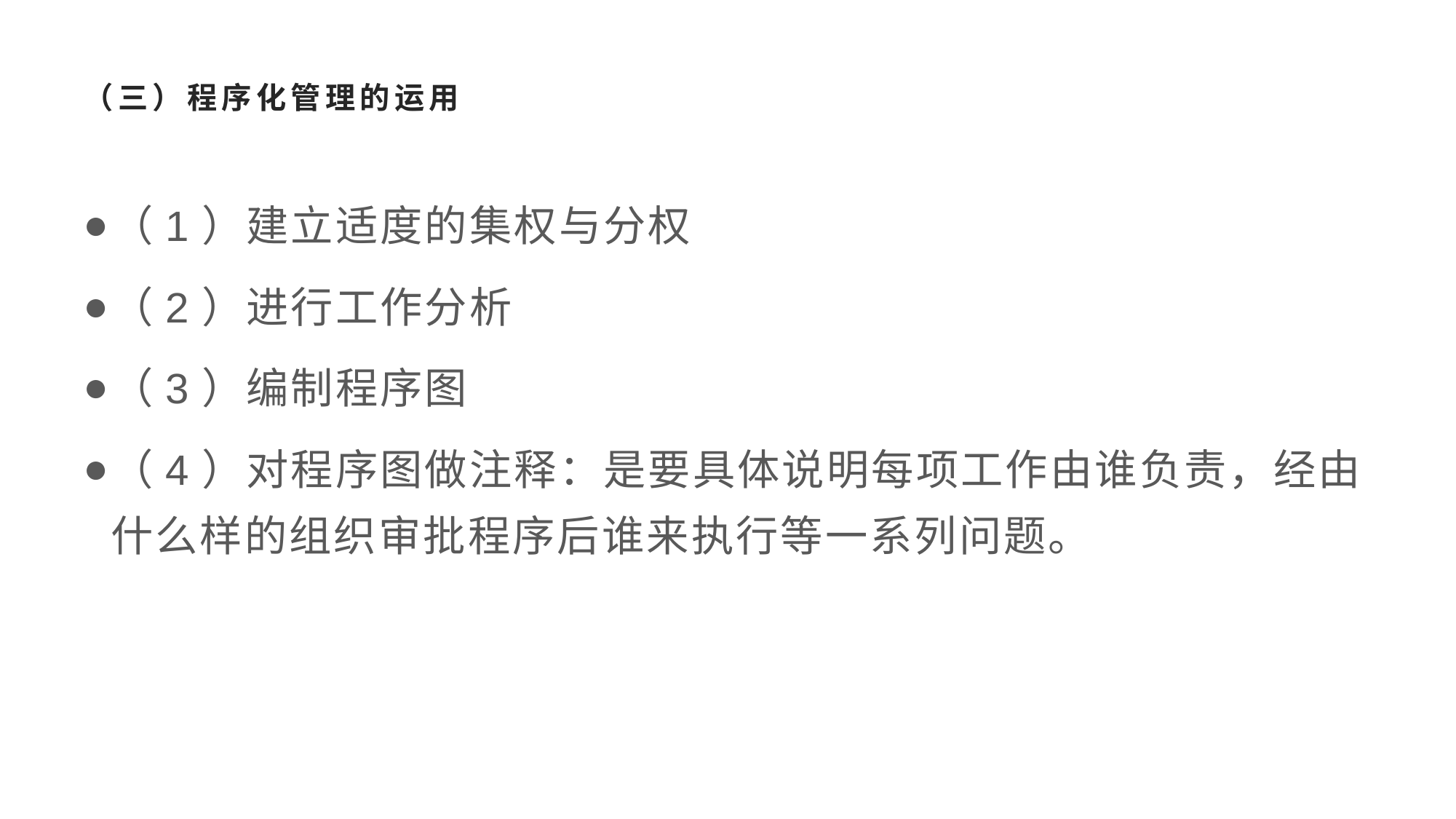

# （三）程序化管理的运用
（1）建立适度的集权与分权
（2）进行工作分析
（3）编制程序图
（4）对程序图做注释：是要具体说明每项工作由谁负责，经由什么样的组织审批程序后谁来执行等一系列问题。